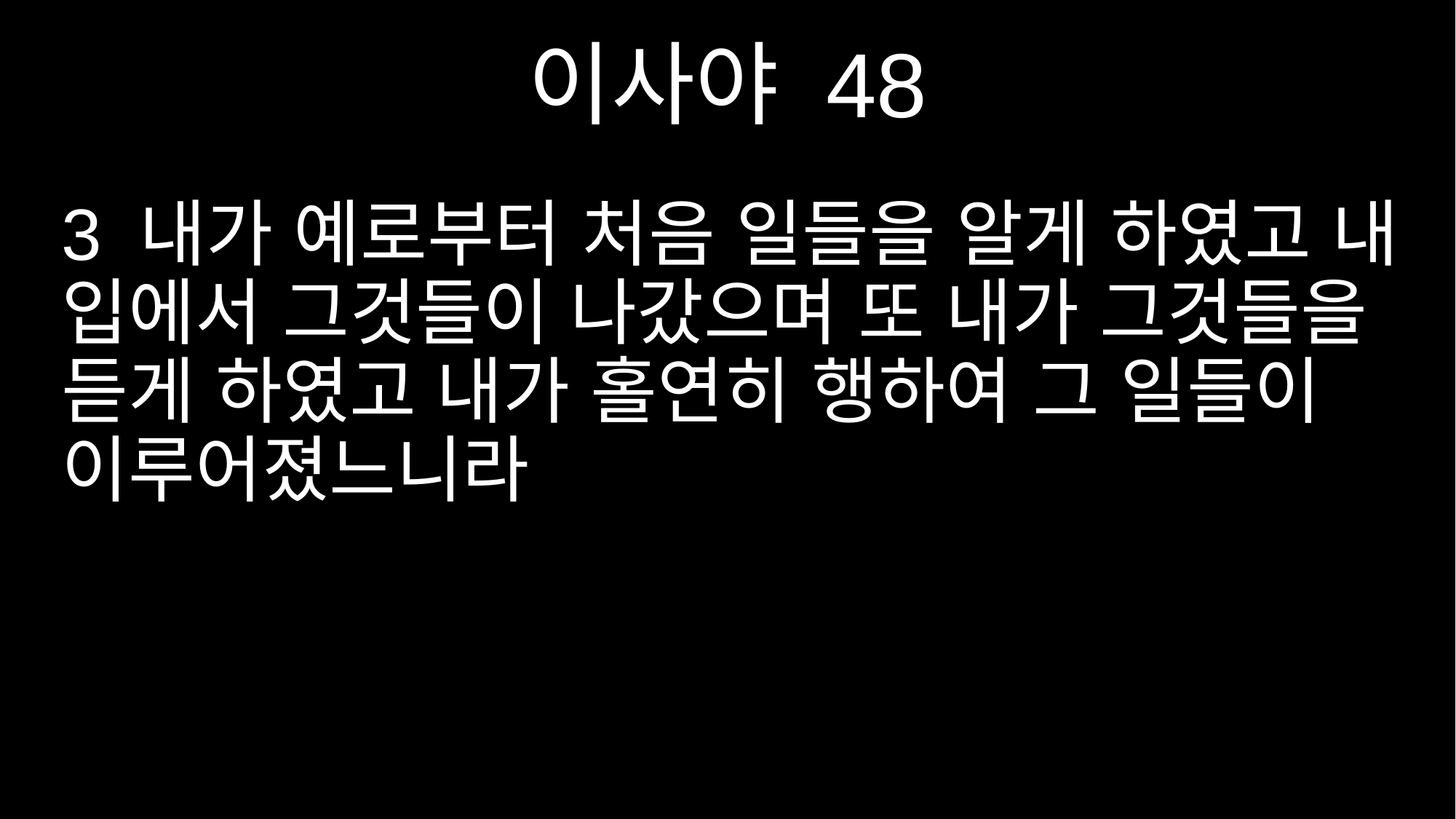

이사야 48
3 내가 예로부터 처음 일들을 알게 하였고 내 입에서 그것들이 나갔으며 또 내가 그것들을 듣게 하였고 내가 홀연히 행하여 그 일들이 이루어졌느니라